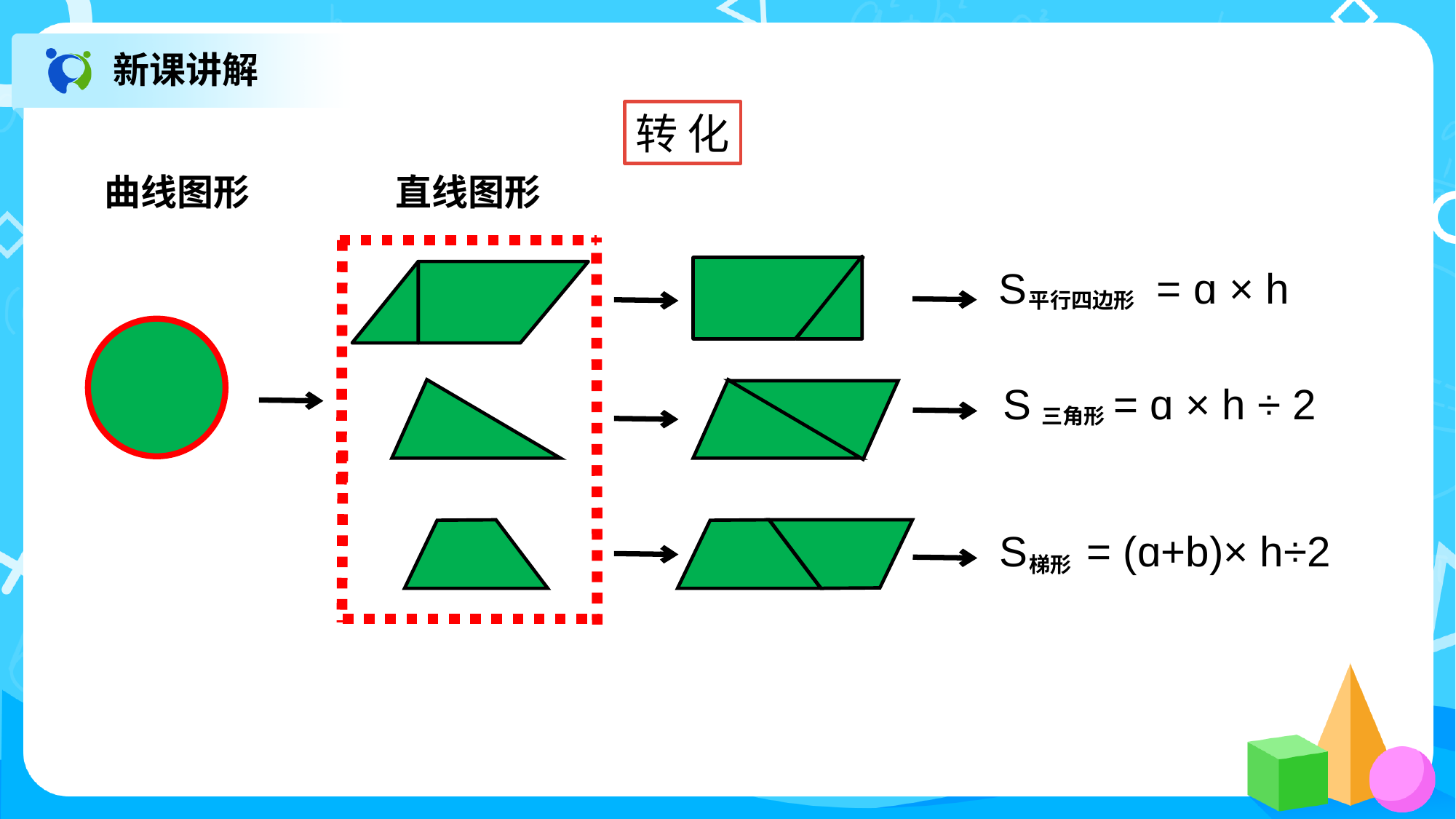

新课讲解
转 化
曲线图形
直线图形

S           = ɑ × h
平行四边形

S       = ɑ × h ÷ 2
三角形

S     = (ɑ+b)× h÷2
梯形